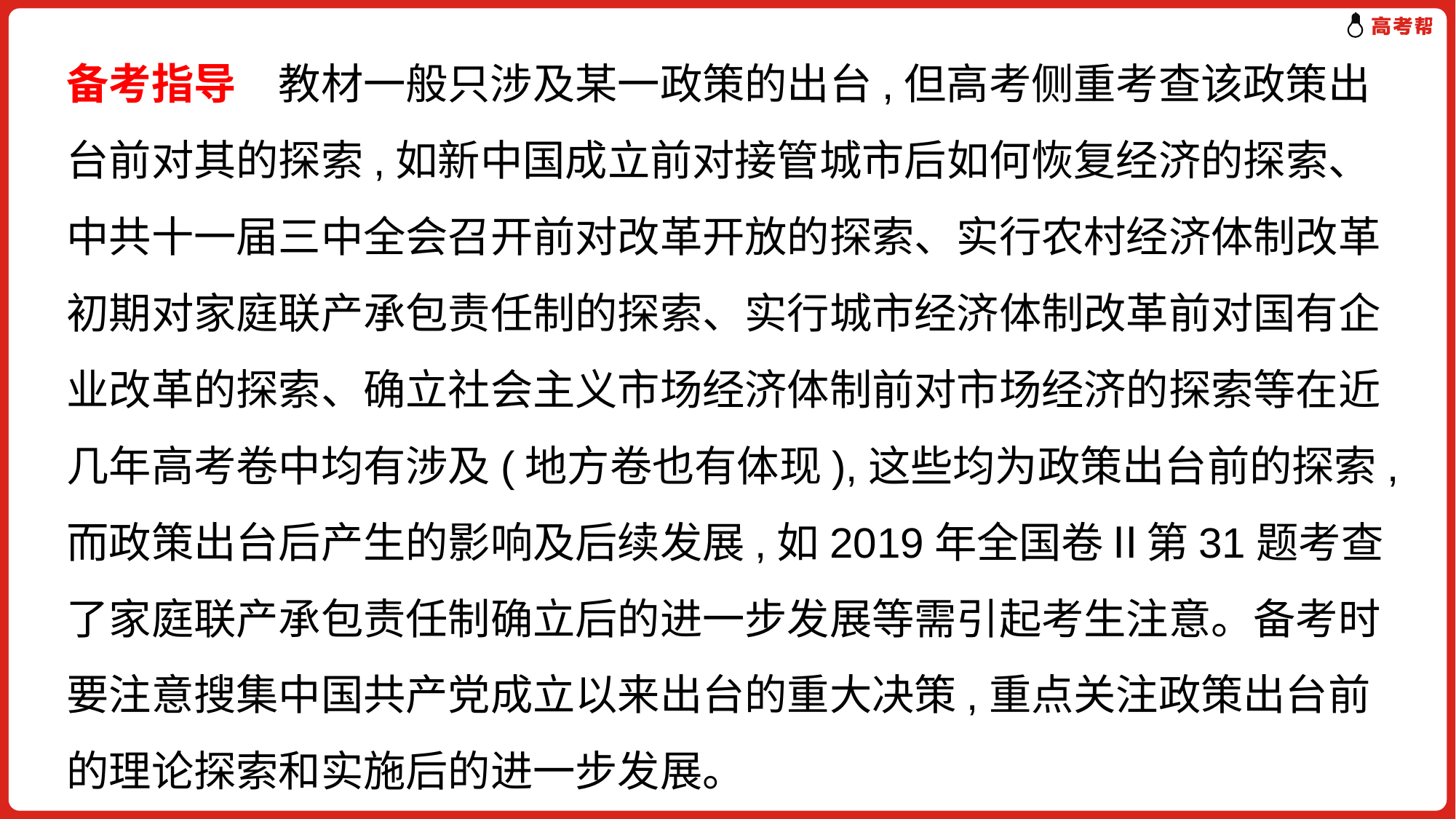

备考指导　教材一般只涉及某一政策的出台,但高考侧重考查该政策出台前对其的探索,如新中国成立前对接管城市后如何恢复经济的探索、中共十一届三中全会召开前对改革开放的探索、实行农村经济体制改革初期对家庭联产承包责任制的探索、实行城市经济体制改革前对国有企业改革的探索、确立社会主义市场经济体制前对市场经济的探索等在近几年高考卷中均有涉及(地方卷也有体现),这些均为政策出台前的探索,而政策出台后产生的影响及后续发展,如2019年全国卷Ⅱ第31题考查了家庭联产承包责任制确立后的进一步发展等需引起考生注意。备考时要注意搜集中国共产党成立以来出台的重大决策,重点关注政策出台前的理论探索和实施后的进一步发展。